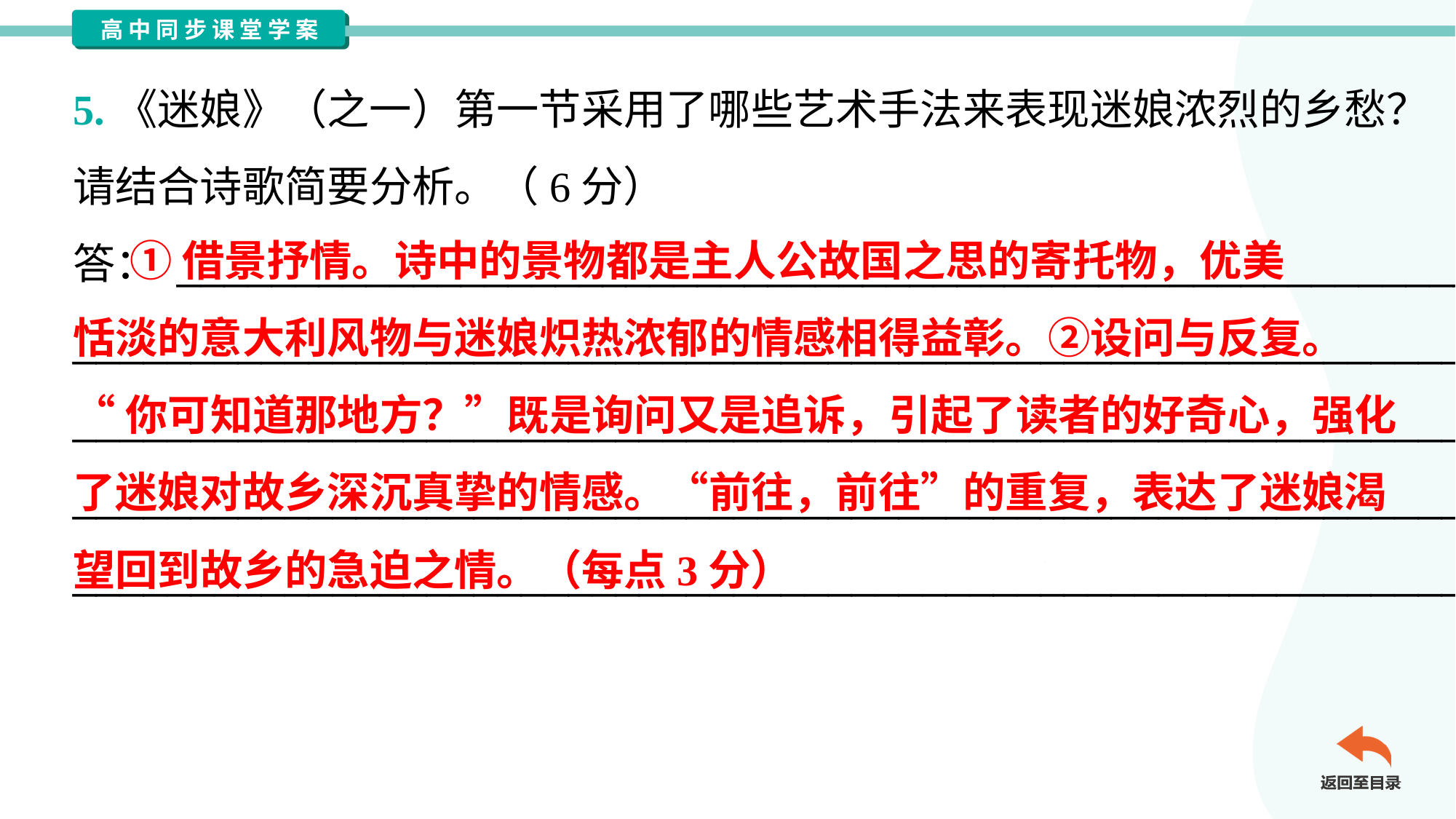

5.《迷娘》（之一）第一节采用了哪些艺术手法来表现迷娘浓烈的乡愁？
请结合诗歌简要分析。（6分）
答： ________________________________________________________
_____________________________________________________________
_____________________________________________________________
_____________________________________________________________
_____________________________________________________________
      ①借景抒情。诗中的景物都是主人公故国之思的寄托物，优美
恬淡的意大利风物与迷娘炽热浓郁的情感相得益彰。②设问与反复。
“你可知道那地方？”既是询问又是追诉，引起了读者的好奇心，强化
了迷娘对故乡深沉真挚的情感。“前往，前往”的重复，表达了迷娘渴
望回到故乡的急迫之情。（每点3分）